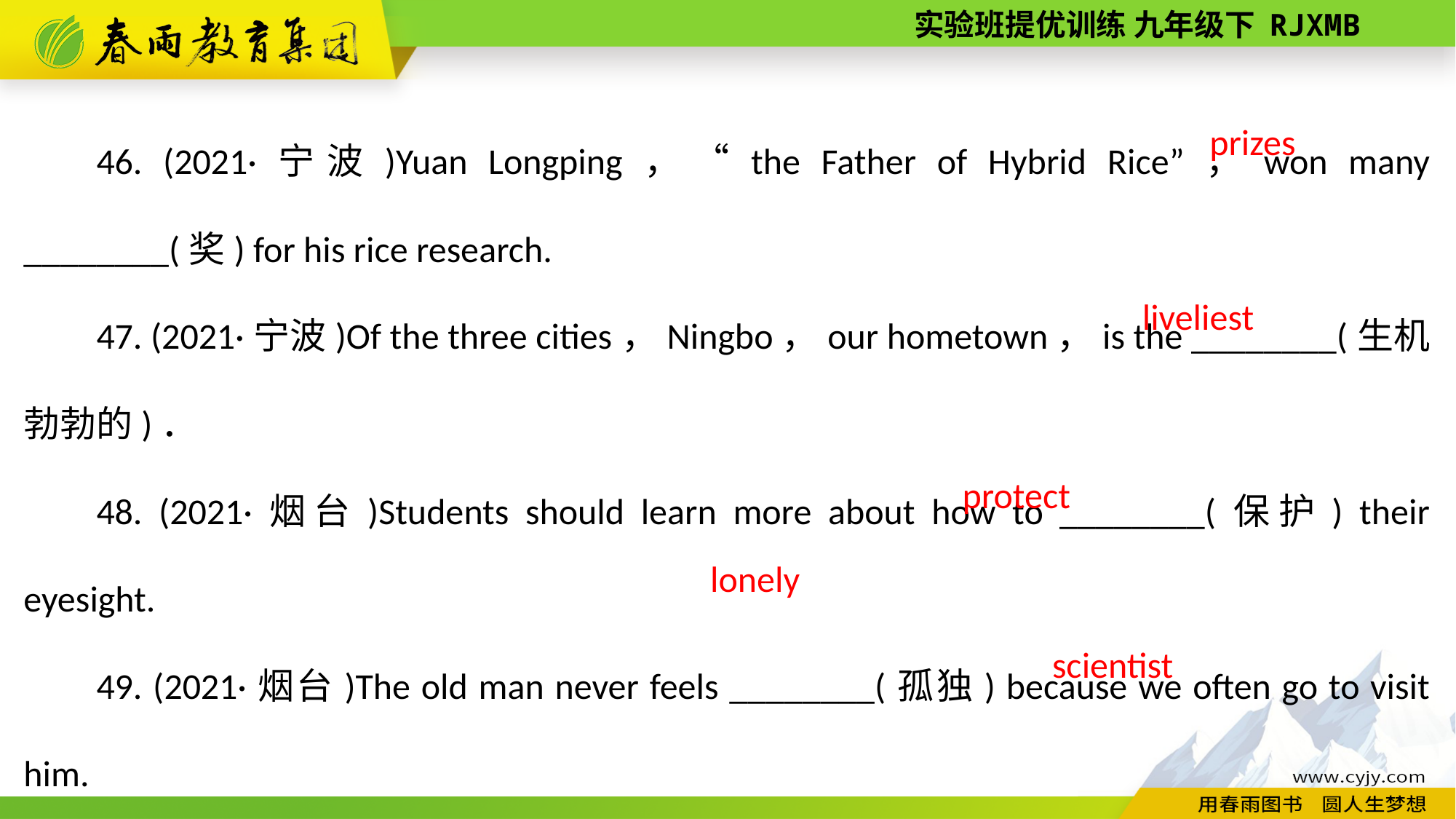

46. (2021·宁波)Yuan Longping，“the Father of Hybrid Rice”，won many ________(奖) for his rice research.
47. (2021·宁波)Of the three cities，Ningbo，our hometown，is the ________(生机勃勃的)．
48. (2021·烟台)Students should learn more about how to ________(保护) their eyesight.
49. (2021·烟台)The old man never feels ________(孤独) because we often go to visit him.
50. (2021·烟台)We are feeling very sad to lose the great ________(科学家)，Yuan Longping.
prizes
liveliest
protect
lonely
scientist